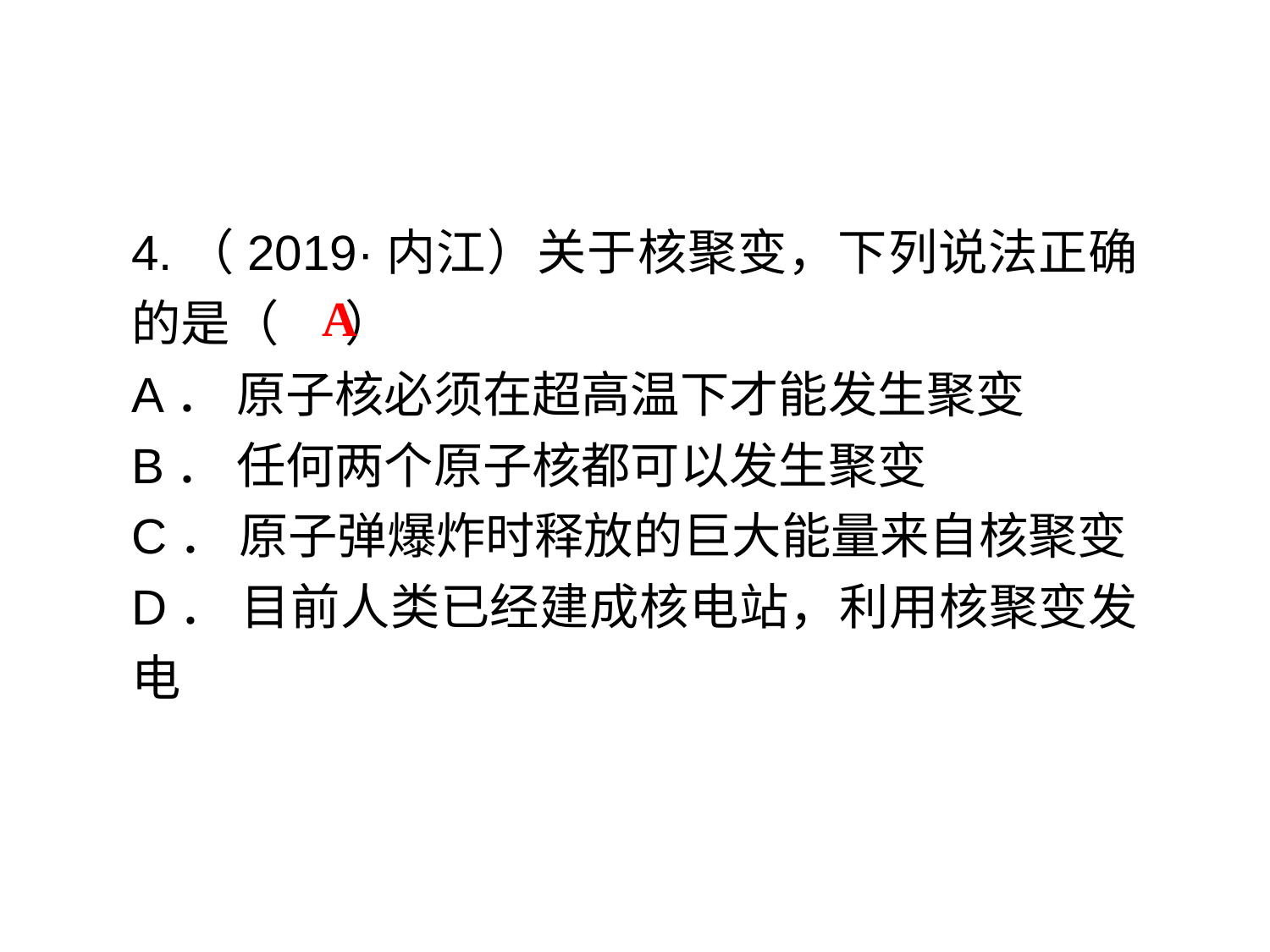

4.（2019·内江）关于核聚变，下列说法正确的是（      ）
A． 原子核必须在超高温下才能发生聚变
B． 任何两个原子核都可以发生聚变
C． 原子弹爆炸时释放的巨大能量来自核聚变
D． 目前人类已经建成核电站，利用核聚变发电
A